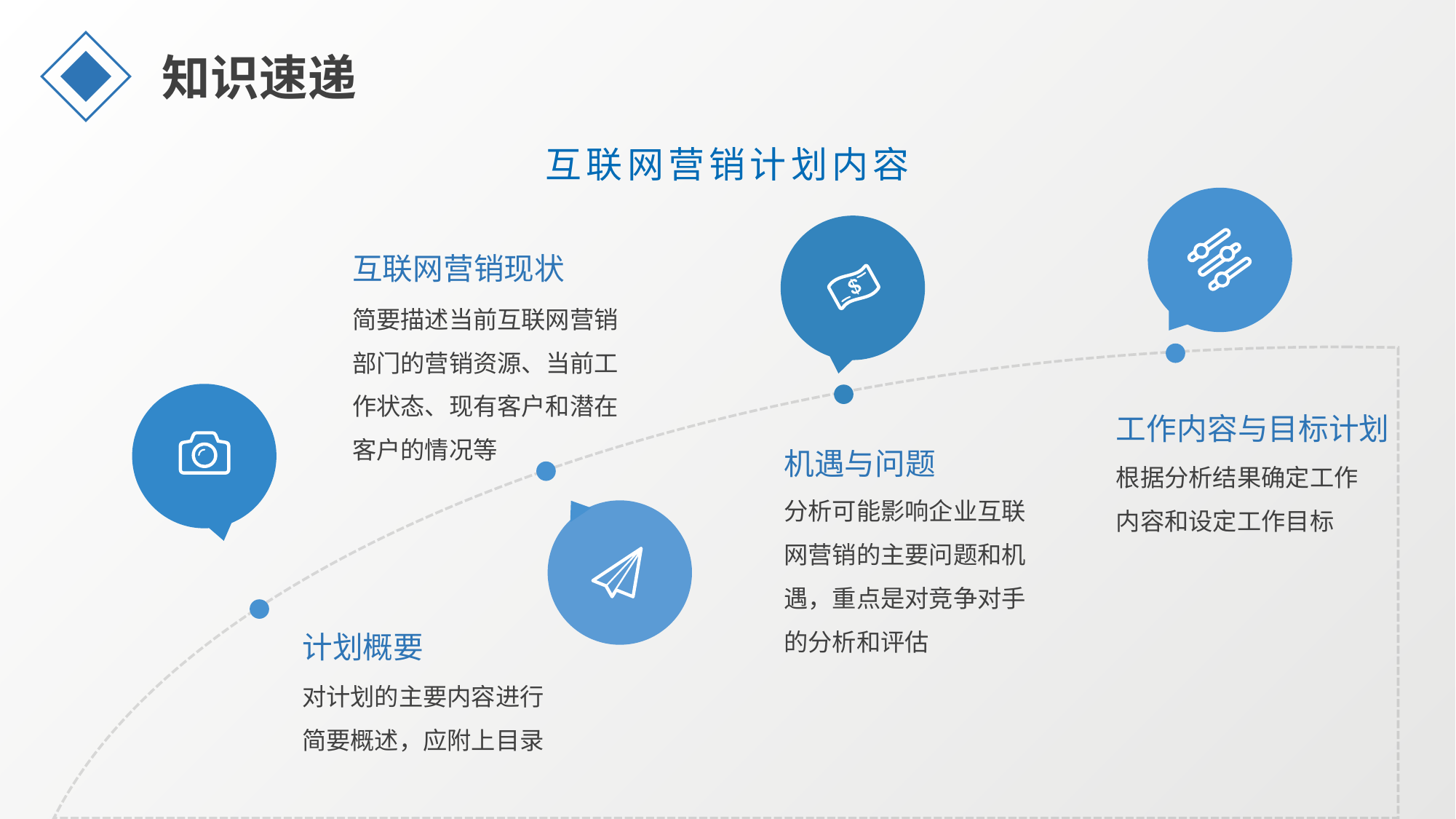

知识速递
互联网营销计划内容

互联网营销现状
简要描述当前互联网营销部门的营销资源、当前工作状态、现有客户和潜在客户的情况等

工作内容与目标计划
根据分析结果确定工作内容和设定工作目标
机遇与问题
分析可能影响企业互联网营销的主要问题和机遇，重点是对竞争对手的分析和评估

计划概要
对计划的主要内容进行简要概述，应附上目录